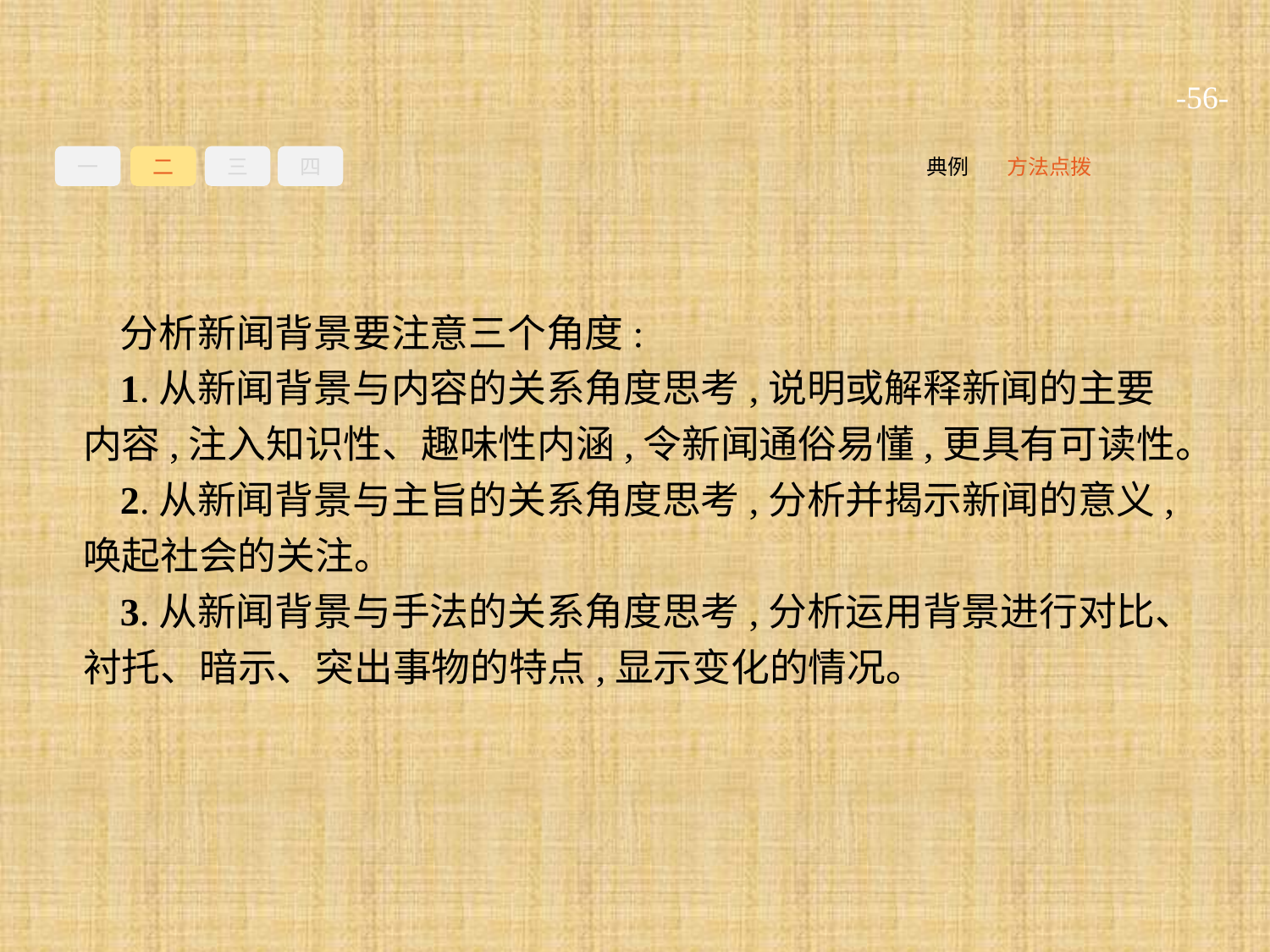

-56-
一
二
三
四
方法点拨
典例
分析新闻背景要注意三个角度:
1.从新闻背景与内容的关系角度思考,说明或解释新闻的主要内容,注入知识性、趣味性内涵,令新闻通俗易懂,更具有可读性。
2.从新闻背景与主旨的关系角度思考,分析并揭示新闻的意义,唤起社会的关注。
3.从新闻背景与手法的关系角度思考,分析运用背景进行对比、衬托、暗示、突出事物的特点,显示变化的情况。